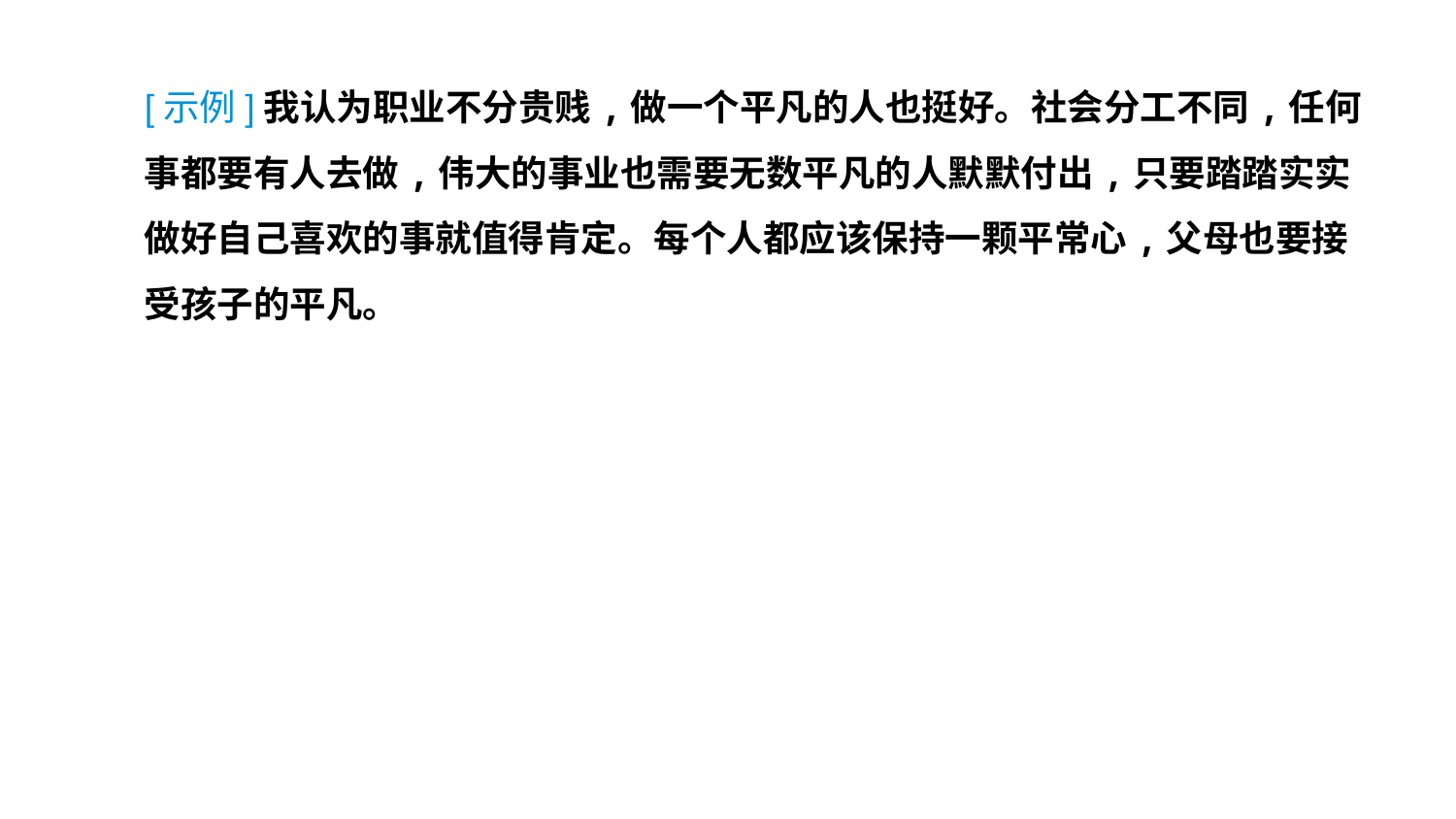

[示例]我认为职业不分贵贱,做一个平凡的人也挺好。社会分工不同,任何事都要有人去做,伟大的事业也需要无数平凡的人默默付出,只要踏踏实实做好自己喜欢的事就值得肯定。每个人都应该保持一颗平常心,父母也要接受孩子的平凡。